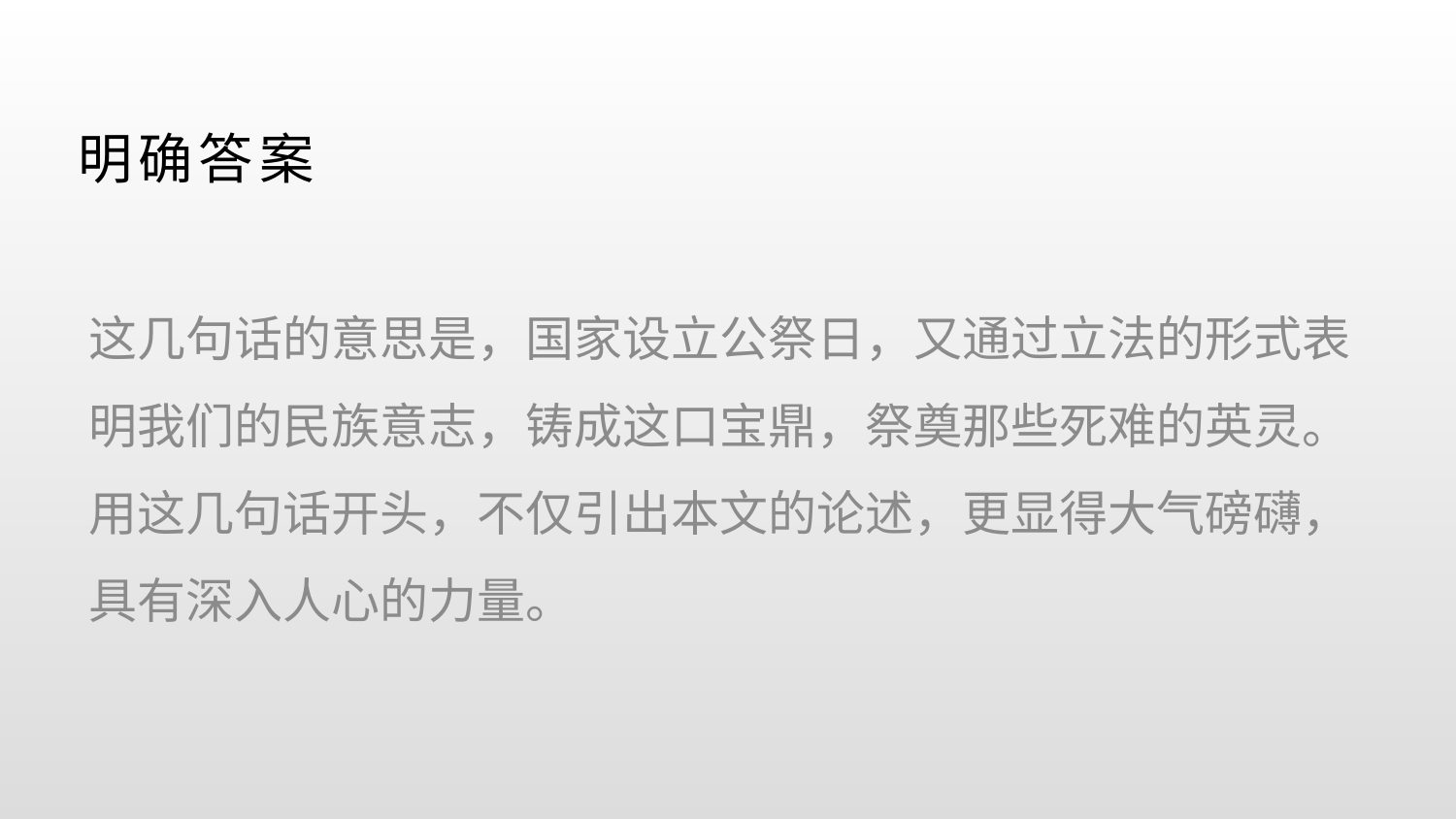

# 明确答案
这几句话的意思是，国家设立公祭日，又通过立法的形式表明我们的民族意志，铸成这口宝鼎，祭奠那些死难的英灵。用这几句话开头，不仅引出本文的论述，更显得大气磅礴，具有深入人心的力量。